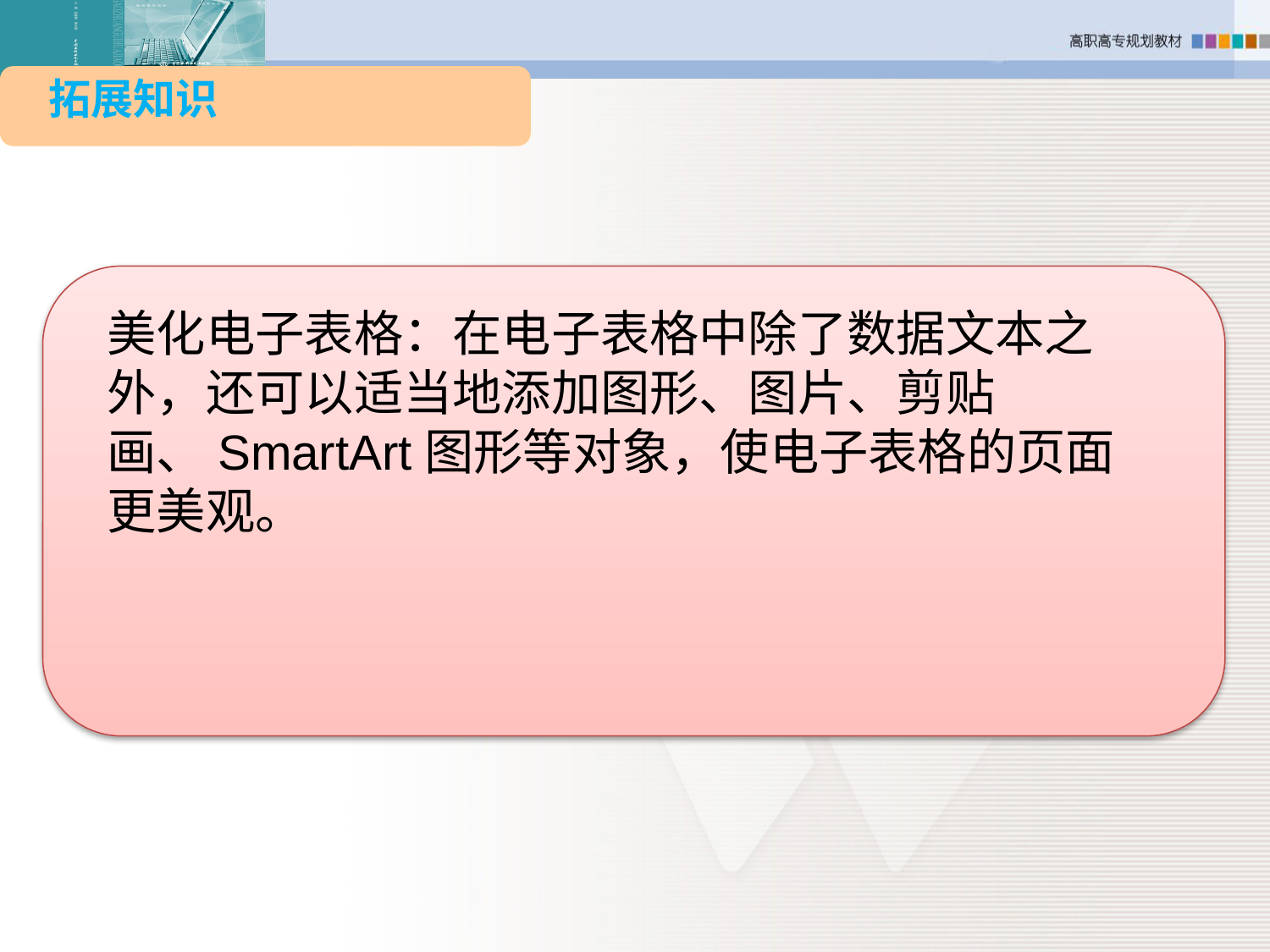

拓展知识

美化电子表格：在电子表格中除了数据文本之外，还可以适当地添加图形、图片、剪贴画、SmartArt图形等对象，使电子表格的页面更美观。